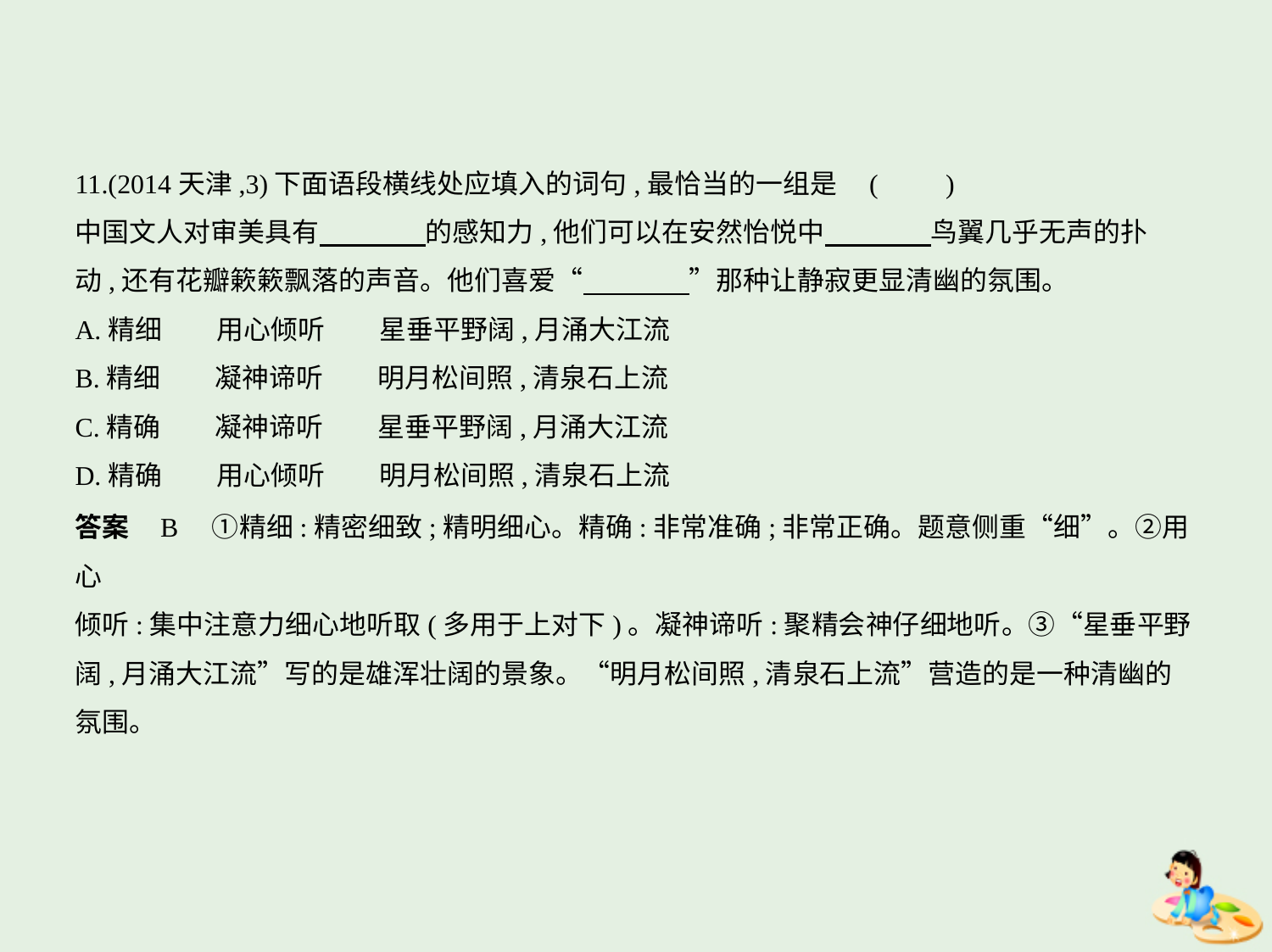

11.(2014天津,3)下面语段横线处应填入的词句,最恰当的一组是 (　　)
中国文人对审美具有　　　    的感知力,他们可以在安然怡悦中　　　    鸟翼几乎无声的扑
动,还有花瓣簌簌飘落的声音。他们喜爱“　　　    ”那种让静寂更显清幽的氛围。
A.精细　　用心倾听　　星垂平野阔,月涌大江流
B.精细　　凝神谛听　　明月松间照,清泉石上流
C.精确　　凝神谛听　　星垂平野阔,月涌大江流
D.精确　　用心倾听　　明月松间照,清泉石上流
答案    B　①精细:精密细致;精明细心。精确:非常准确;非常正确。题意侧重“细”。②用心
倾听:集中注意力细心地听取(多用于上对下)。凝神谛听:聚精会神仔细地听。③“星垂平野
阔,月涌大江流”写的是雄浑壮阔的景象。“明月松间照,清泉石上流”营造的是一种清幽的
氛围。